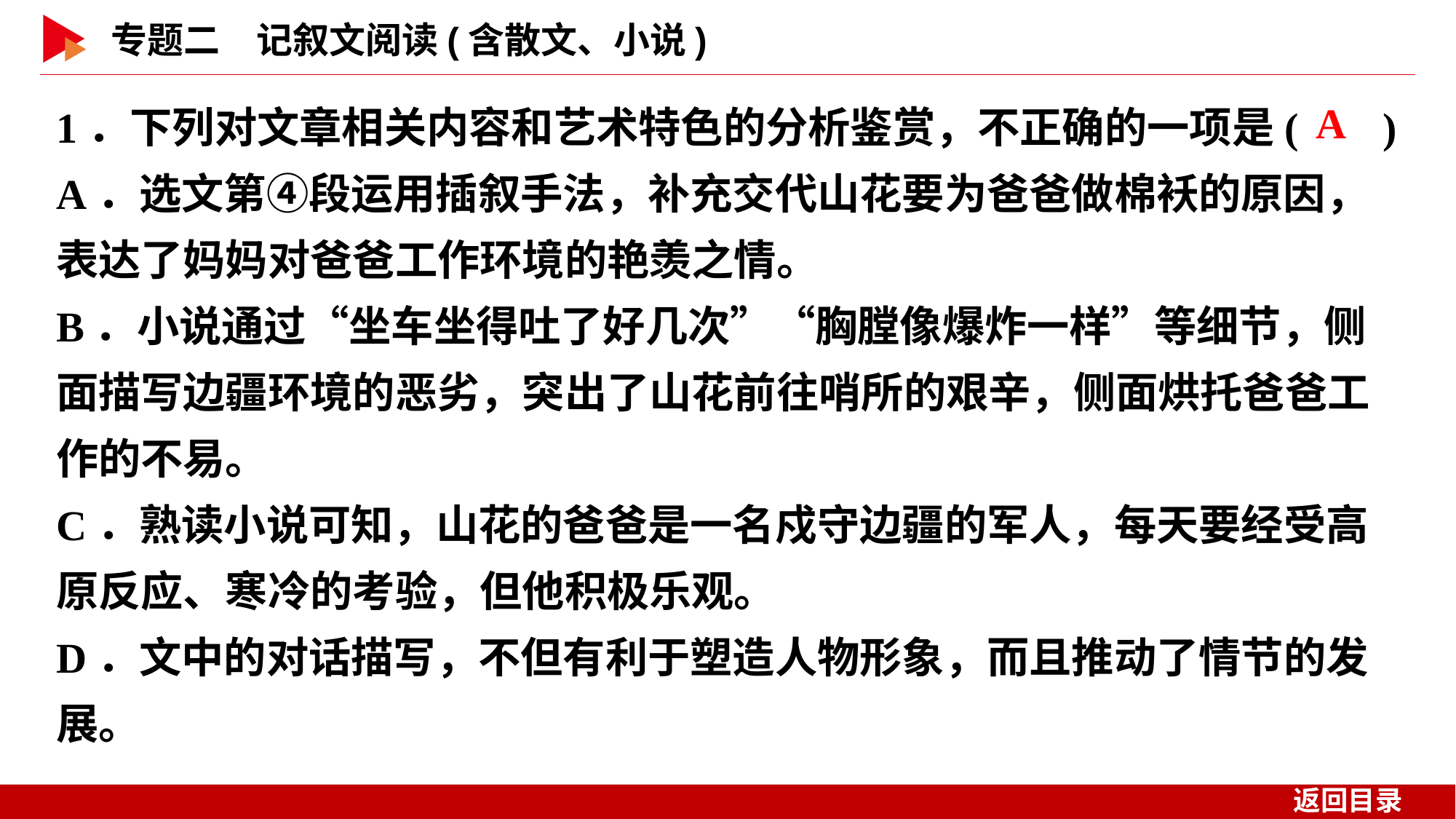

1．下列对文章相关内容和艺术特色的分析鉴赏，不正确的一项是(        )
A．选文第④段运用插叙手法，补充交代山花要为爸爸做棉袄的原因，表达了妈妈对爸爸工作环境的艳羡之情。
B．小说通过“坐车坐得吐了好几次”“胸膛像爆炸一样”等细节，侧面描写边疆环境的恶劣，突出了山花前往哨所的艰辛，侧面烘托爸爸工作的不易。
C．熟读小说可知，山花的爸爸是一名戍守边疆的军人，每天要经受高原反应、寒冷的考验，但他积极乐观。
D．文中的对话描写，不但有利于塑造人物形象，而且推动了情节的发展。
   A